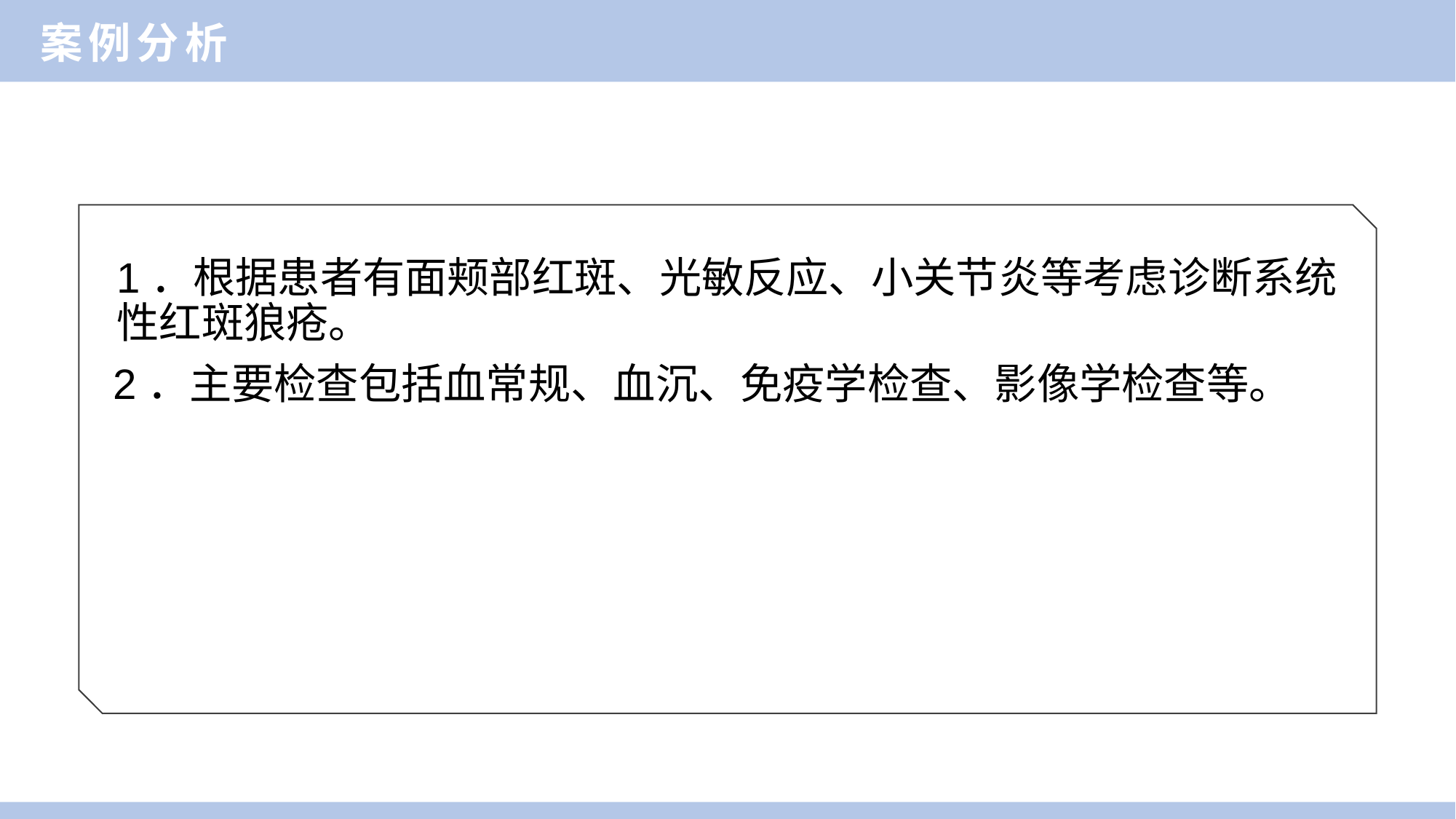

案例分析
1．根据患者有面颊部红斑、光敏反应、小关节炎等考虑诊断系统性红斑狼疮。
  2．主要检查包括血常规、血沉、免疫学检查、影像学检查等。